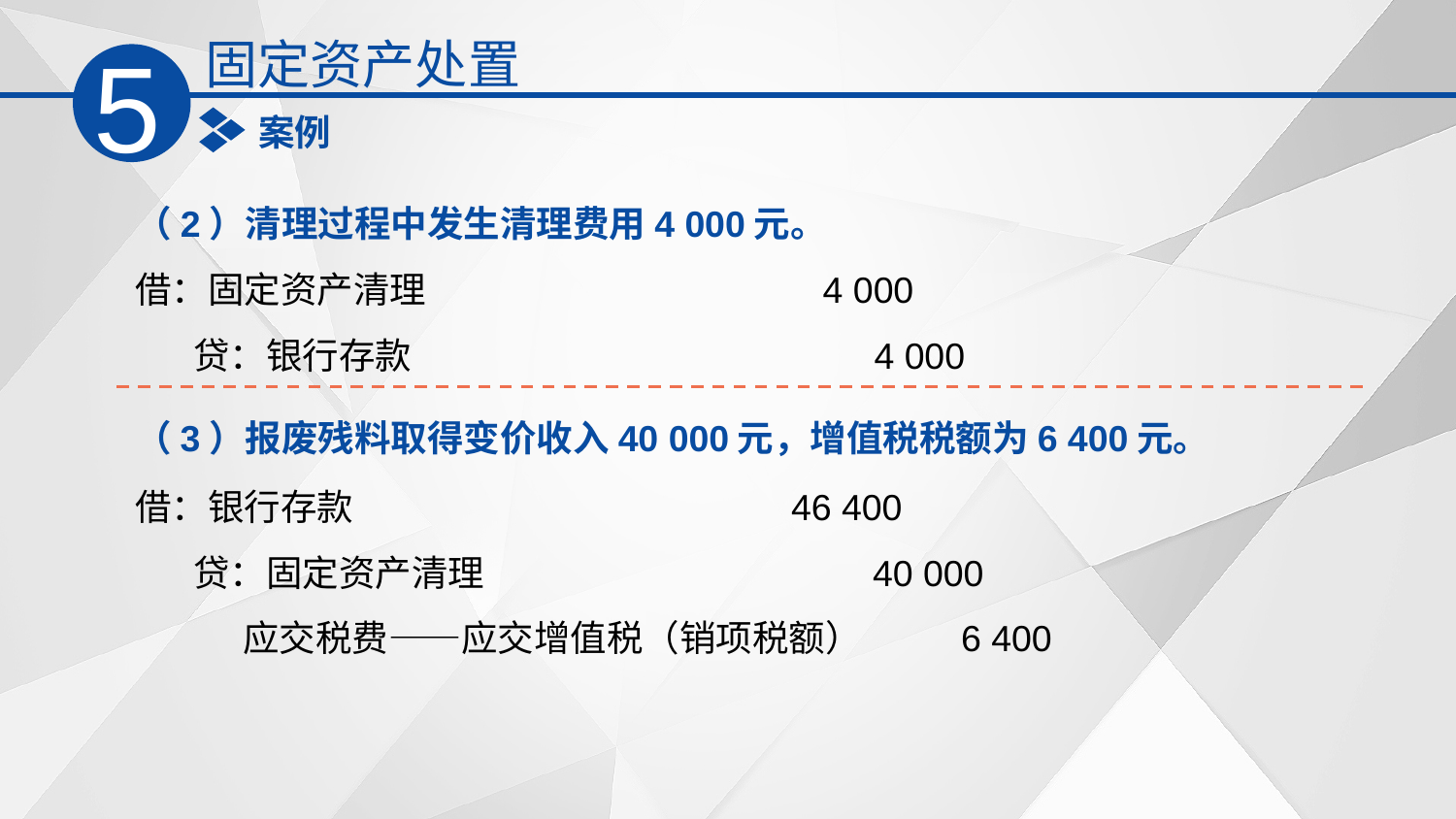

固定资产处置
5

案例

（2）清理过程中发生清理费用4 000元。
借：固定资产清理                                               4 000
      贷：银行存款                                                       4 000
（3）报废残料取得变价收入40 000元，增值税税额为6 400元。
借：银行存款                                                    46 400
      贷：固定资产清理                                              40 000
            应交税费——应交增值税（销项税额）           6 400